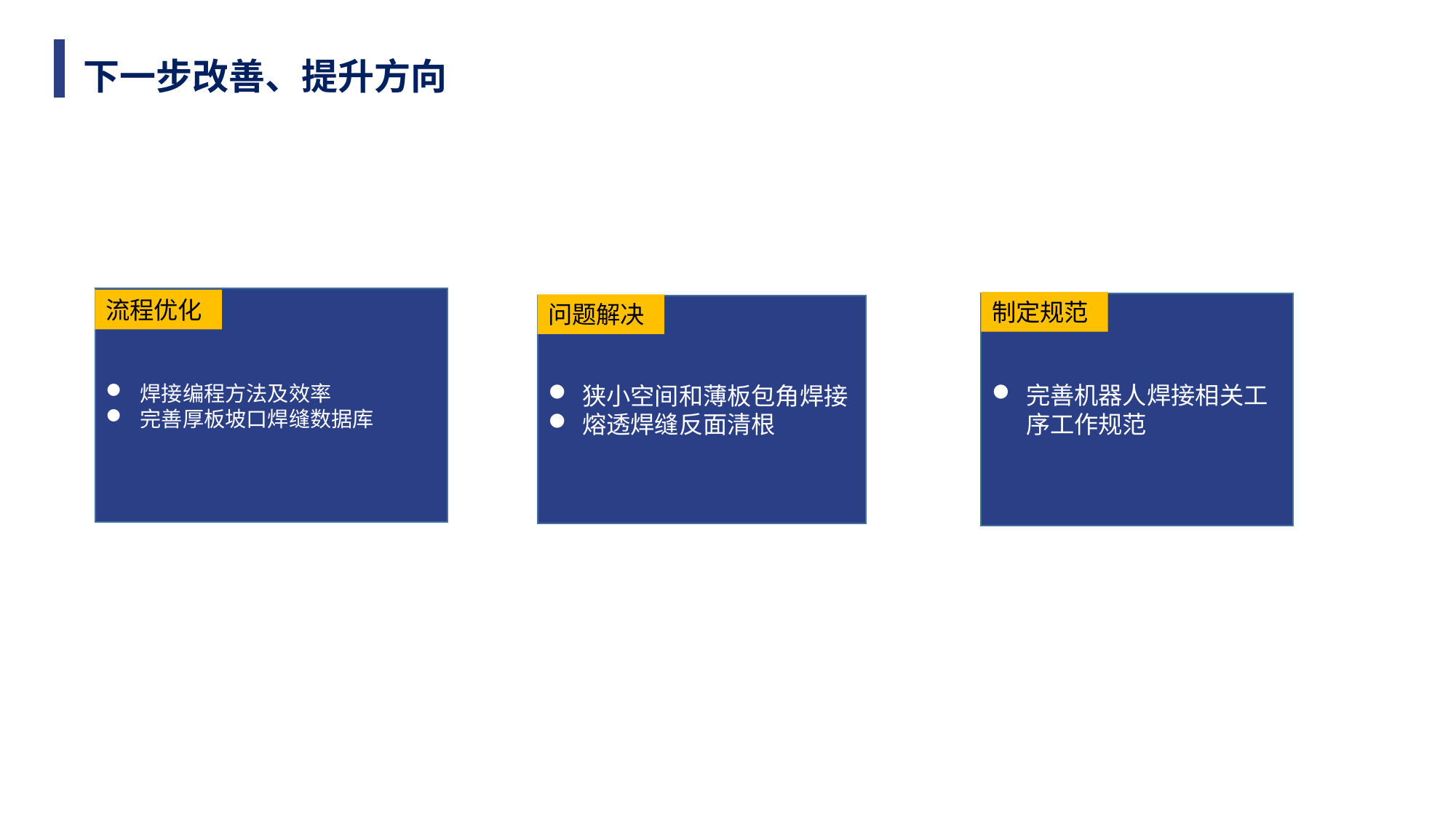

下一步改善、提升方向

焊接编程方法及效率
完善厚板坡口焊缝数据库
流程优化
制定规范
完善机器人焊接相关工序工作规范
问题解决

狭小空间和薄板包角焊接
熔透焊缝反面清根